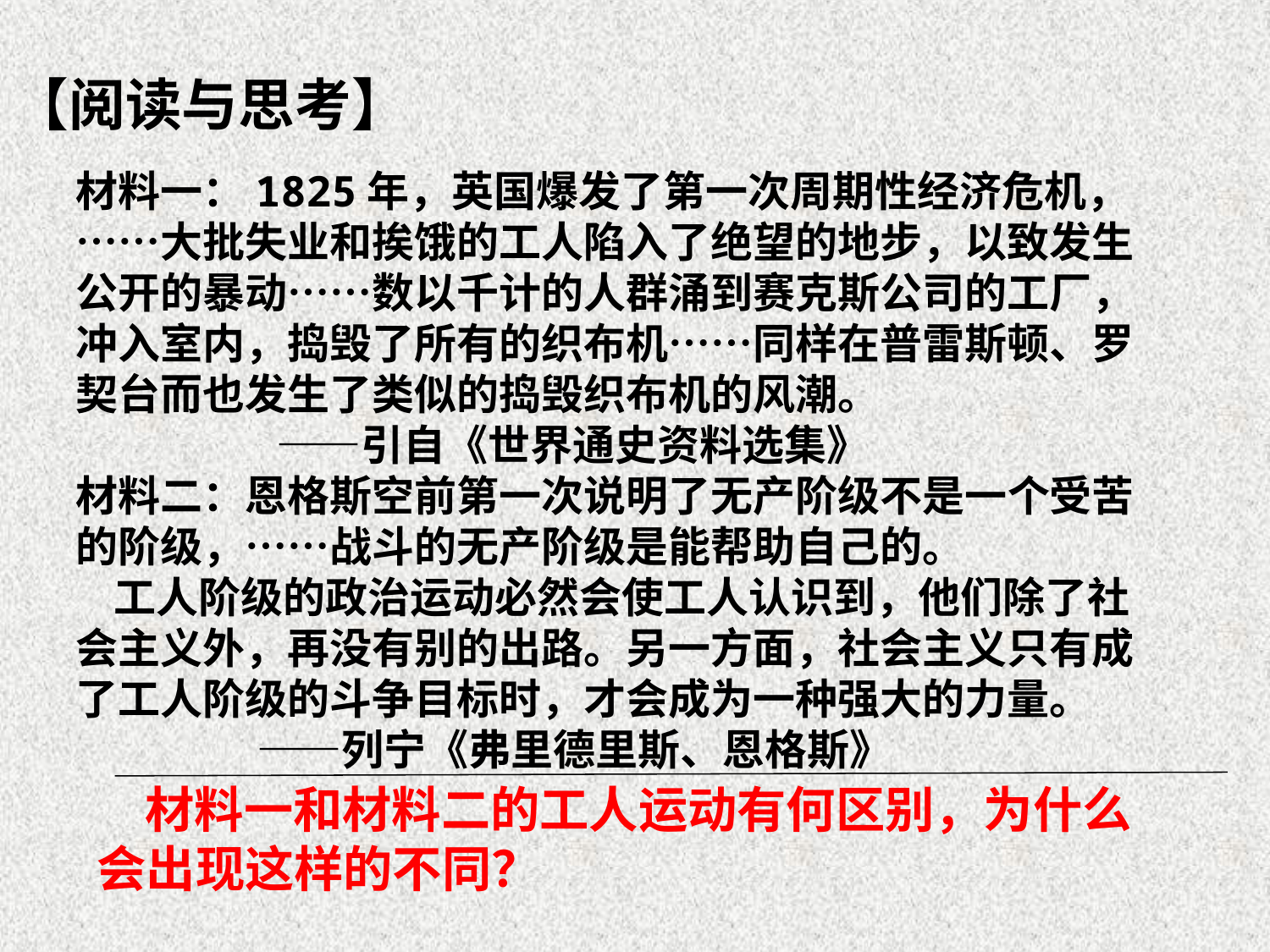

【阅读与思考】
材料一：1825年，英国爆发了第一次周期性经济危机，……大批失业和挨饿的工人陷入了绝望的地步，以致发生公开的暴动……数以千计的人群涌到赛克斯公司的工厂，冲入室内，捣毁了所有的织布机……同样在普雷斯顿、罗契台而也发生了类似的捣毁织布机的风潮。
                     ——引自《世界通史资料选集》
材料二：恩格斯空前第一次说明了无产阶级不是一个受苦的阶级，……战斗的无产阶级是能帮助自己的。
    工人阶级的政治运动必然会使工人认识到，他们除了社会主义外，再没有别的出路。另一方面，社会主义只有成了工人阶级的斗争目标时，才会成为一种强大的力量。
                   ——列宁《弗里德里斯、恩格斯》
    材料一和材料二的工人运动有何区别，为什么会出现这样的不同？